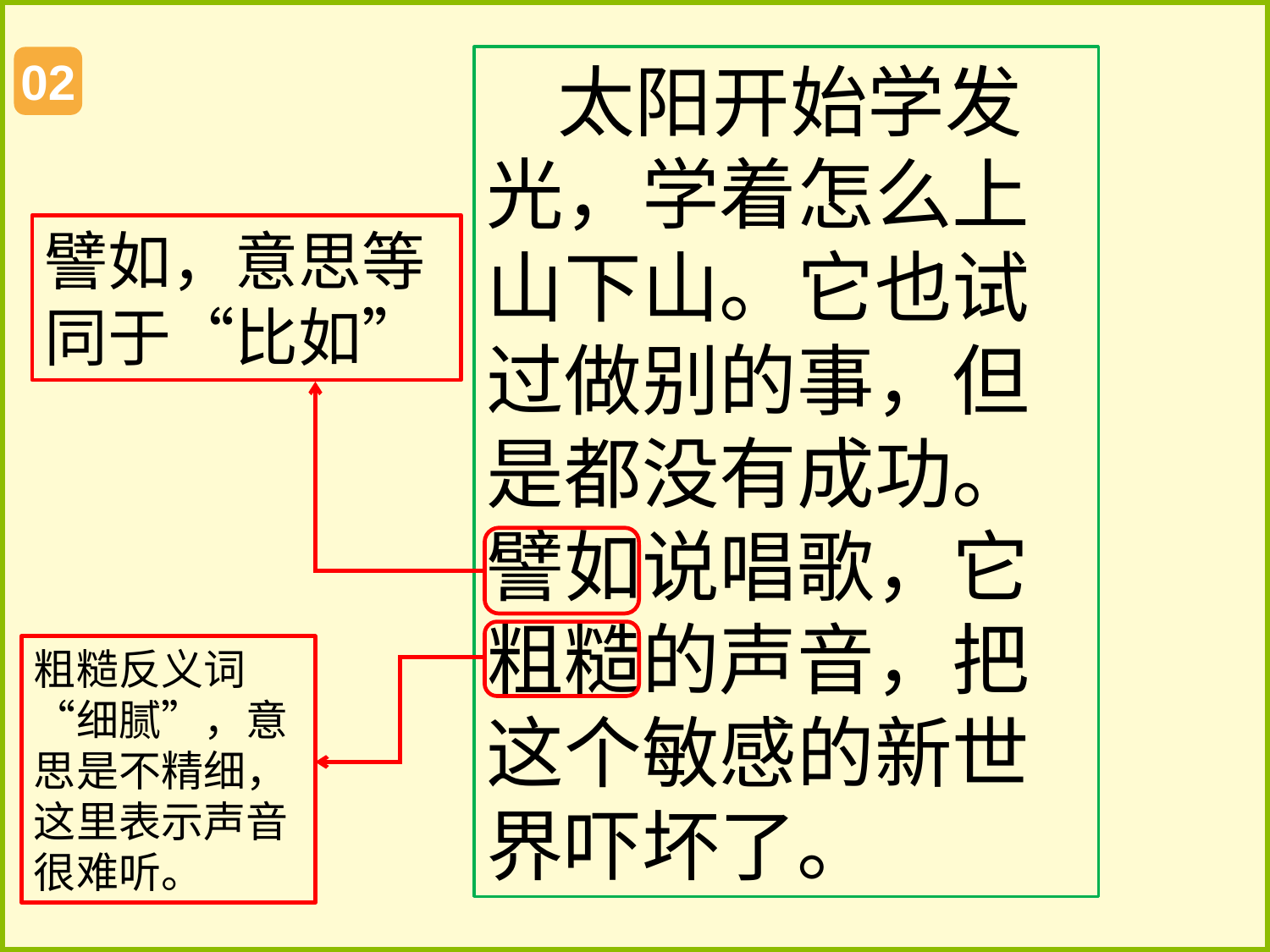

太阳开始学发光，学着怎么上山下山。它也试过做别的事，但是都没有成功。譬如说唱歌，它粗糙的声音，把这个敏感的新世界吓坏了。
02
譬如，意思等同于“比如”

粗糙反义词“细腻”，意思是不精细，这里表示声音很难听。